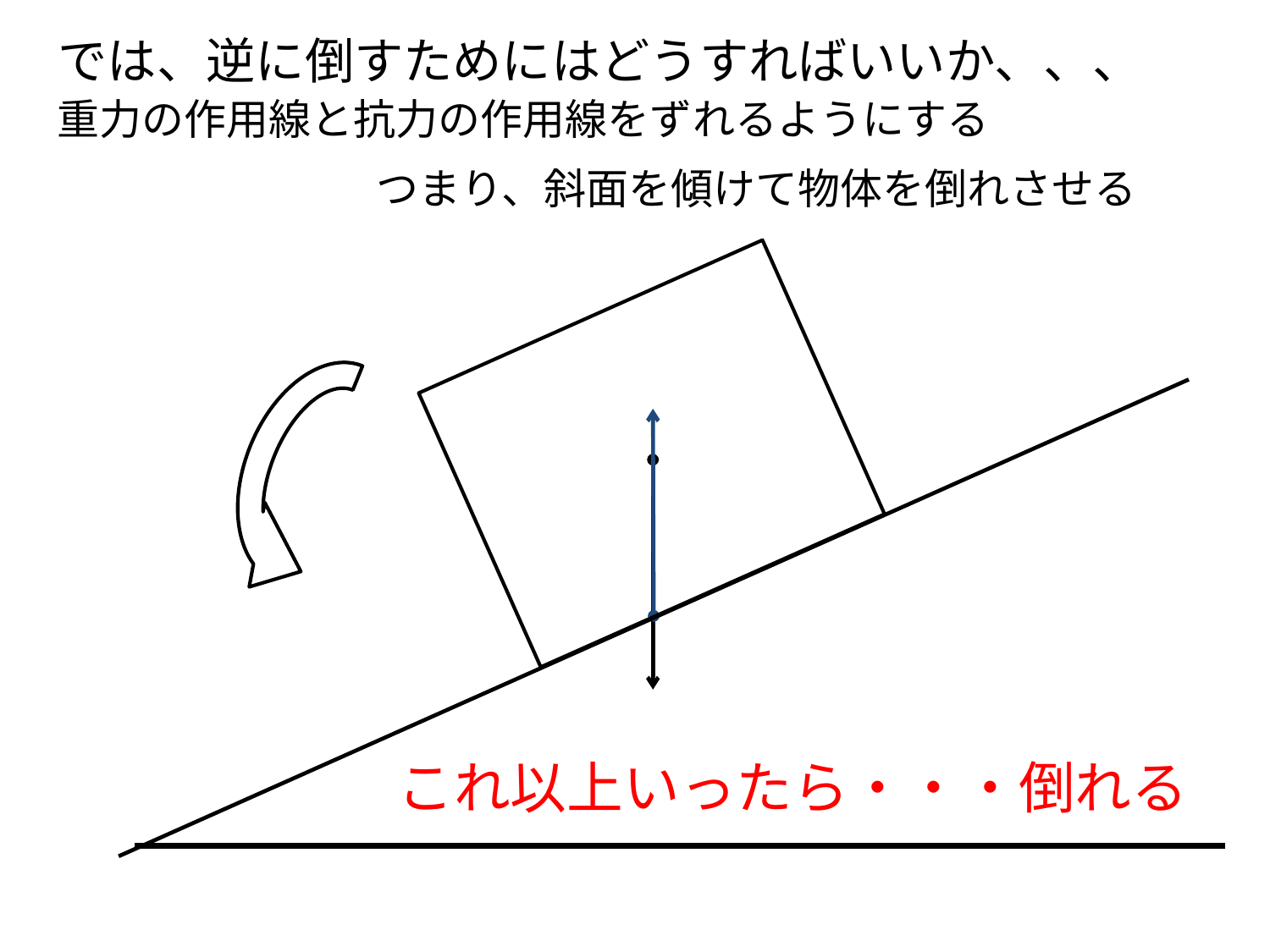

では、逆に倒すためにはどうすればいいか、、、
重力の作用線と抗力の作用線をずれるようにする
　　　　　　　　つまり、斜面を傾けて物体を倒れさせる

これ以上いったら・・・倒れる